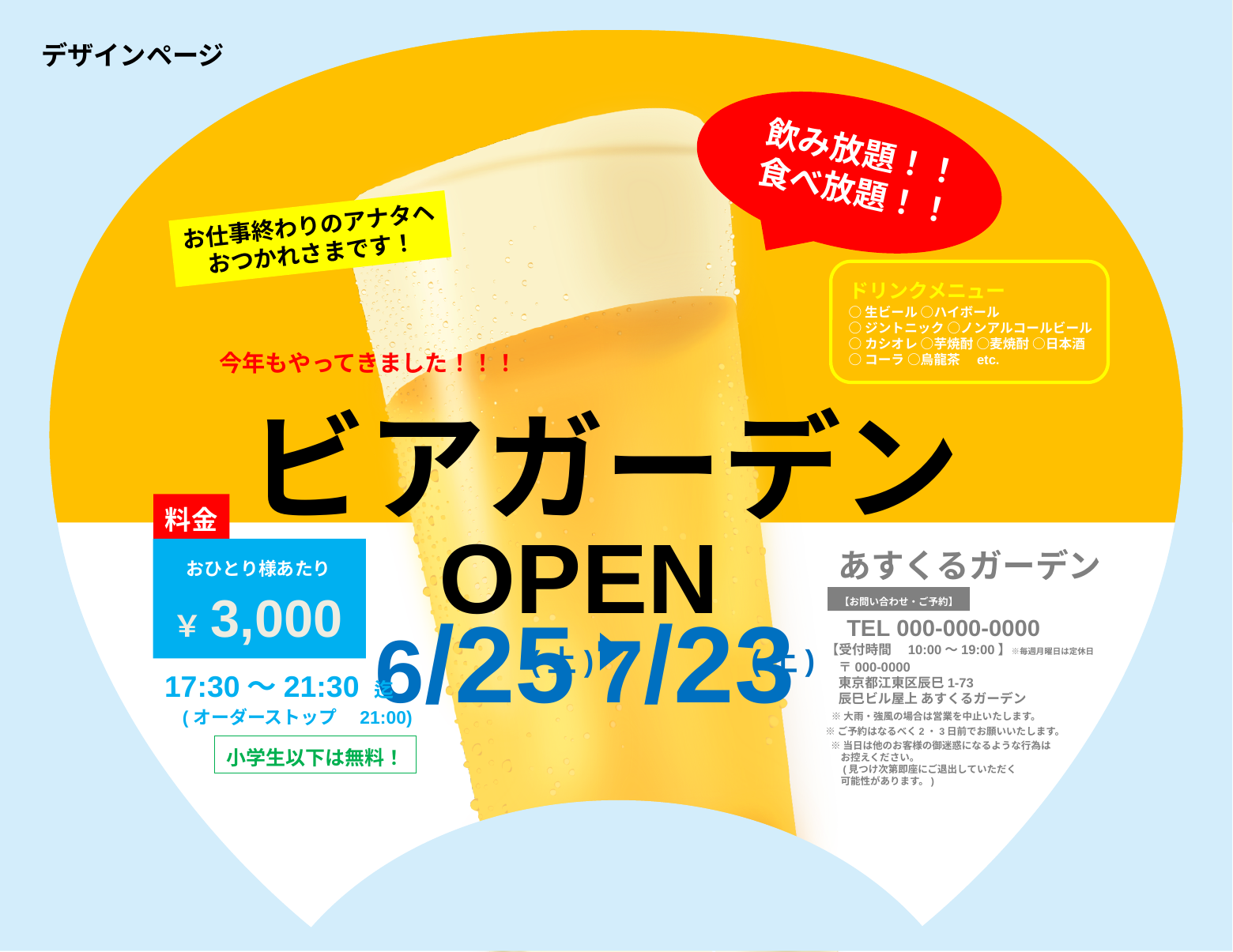

デザインページ

飲み放題！！
食べ放題！！
お仕事終わりのアナタヘ
おつかれさまです！

ドリンクメニュー
○生ビール ○ハイボール
○ジントニック ○ノンアルコールビール
○カシオレ ○芋焼酎 ○麦焼酎 ○日本酒
○コーラ ○烏龍茶　etc.
今年もやってきました！！！
ビアガーデン
OPEN
料金

おひとり様あたり
￥3,000
あすくるガーデン
【お問い合わせ・ご予約】
6/25
7/23
TEL 000-000-0000
(土)
【受付時間　10:00～19:00】※毎週月曜日は定休日
(土)

〒000-0000
東京都江東区辰巳1-73
辰巳ビル屋上 あすくるガーデン
17:30～21:30 迄
(オーダーストップ　21:00)
※大雨・強風の場合は営業を中止いたします。
※ご予約はなるべく2・3日前でお願いいたします。
※当日は他のお客様の御迷惑になるような行為は
　お控えください。
　(見つけ次第即座にご退出していただく
　可能性があります。)
小学生以下は無料！